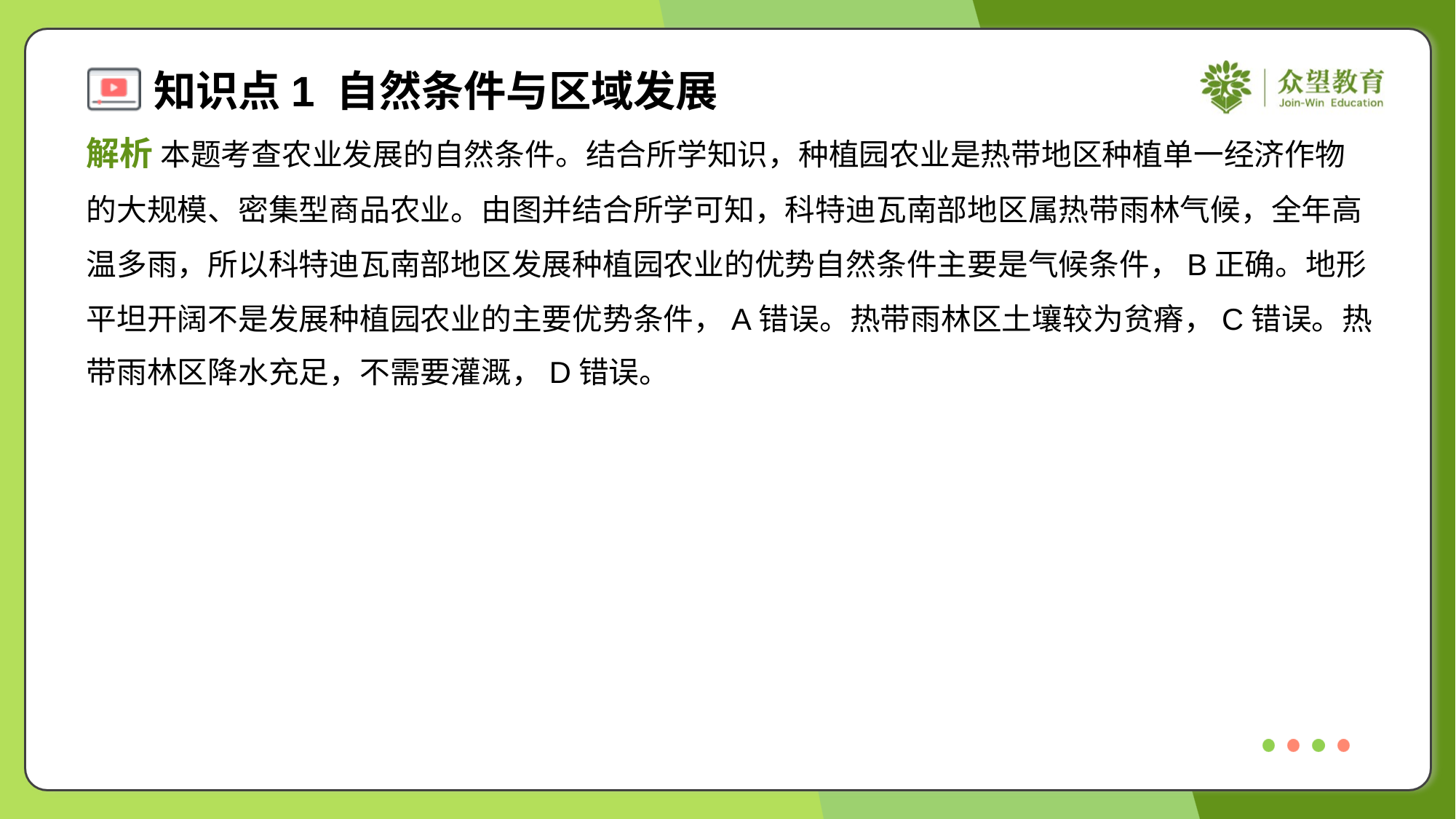

解析 本题考查农业发展的自然条件。结合所学知识，种植园农业是热带地区种植单一经济作物
的大规模、密集型商品农业。由图并结合所学可知，科特迪瓦南部地区属热带雨林气候，全年高
温多雨，所以科特迪瓦南部地区发展种植园农业的优势自然条件主要是气候条件，B正确。地形
平坦开阔不是发展种植园农业的主要优势条件，A错误。热带雨林区土壤较为贫瘠，C错误。热
带雨林区降水充足，不需要灌溉，D错误。